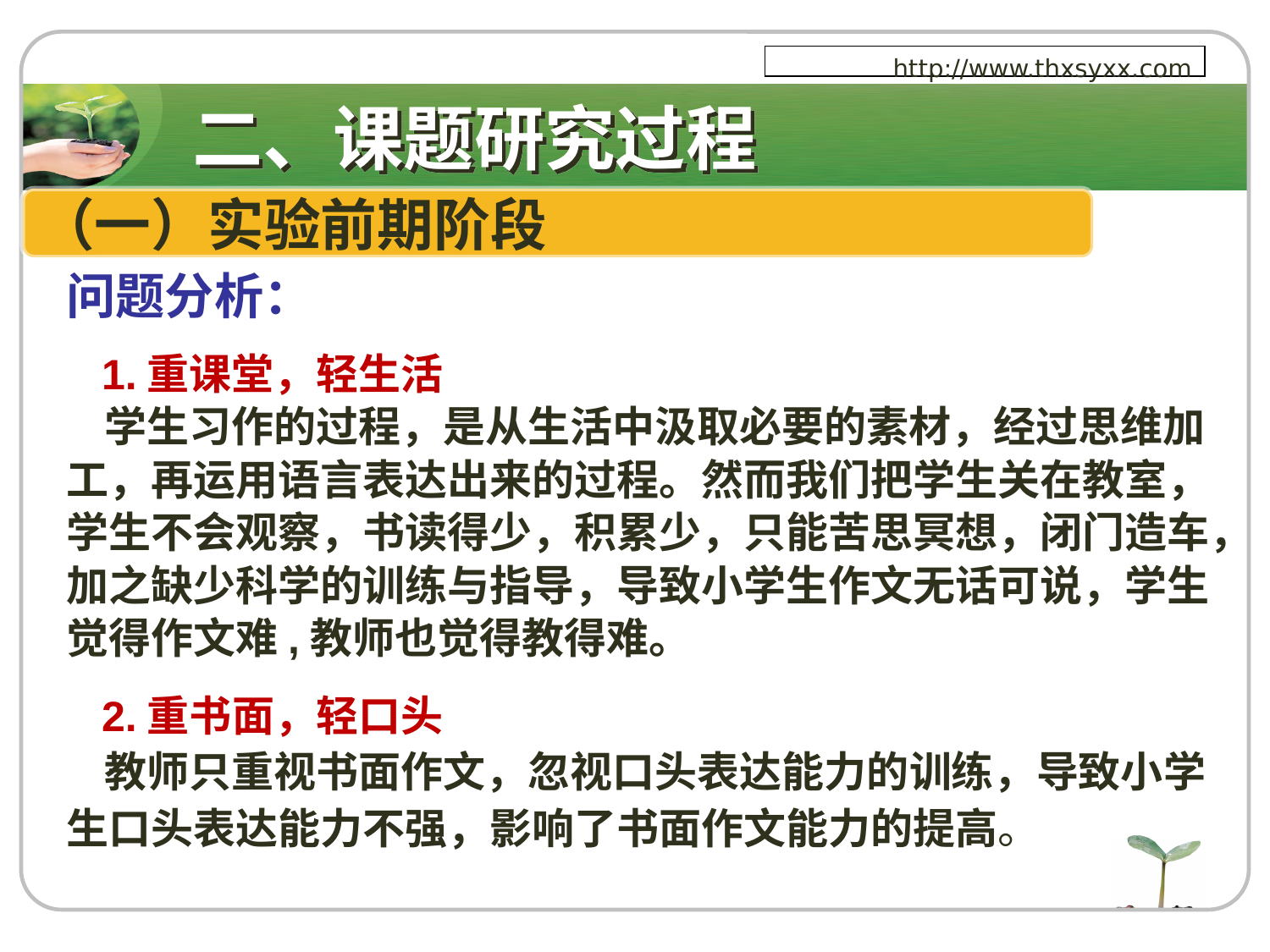

二、课题研究过程
http://www.thxsyxx.com
（一）实验前期阶段
问题分析：
   1.重课堂，轻生活
   学生习作的过程，是从生活中汲取必要的素材，经过思维加工，再运用语言表达出来的过程。然而我们把学生关在教室，学生不会观察，书读得少，积累少，只能苦思冥想，闭门造车，加之缺少科学的训练与指导，导致小学生作文无话可说，学生觉得作文难,教师也觉得教得难。
   2.重书面，轻口头
   教师只重视书面作文，忽视口头表达能力的训练，导致小学生口头表达能力不强，影响了书面作文能力的提高。